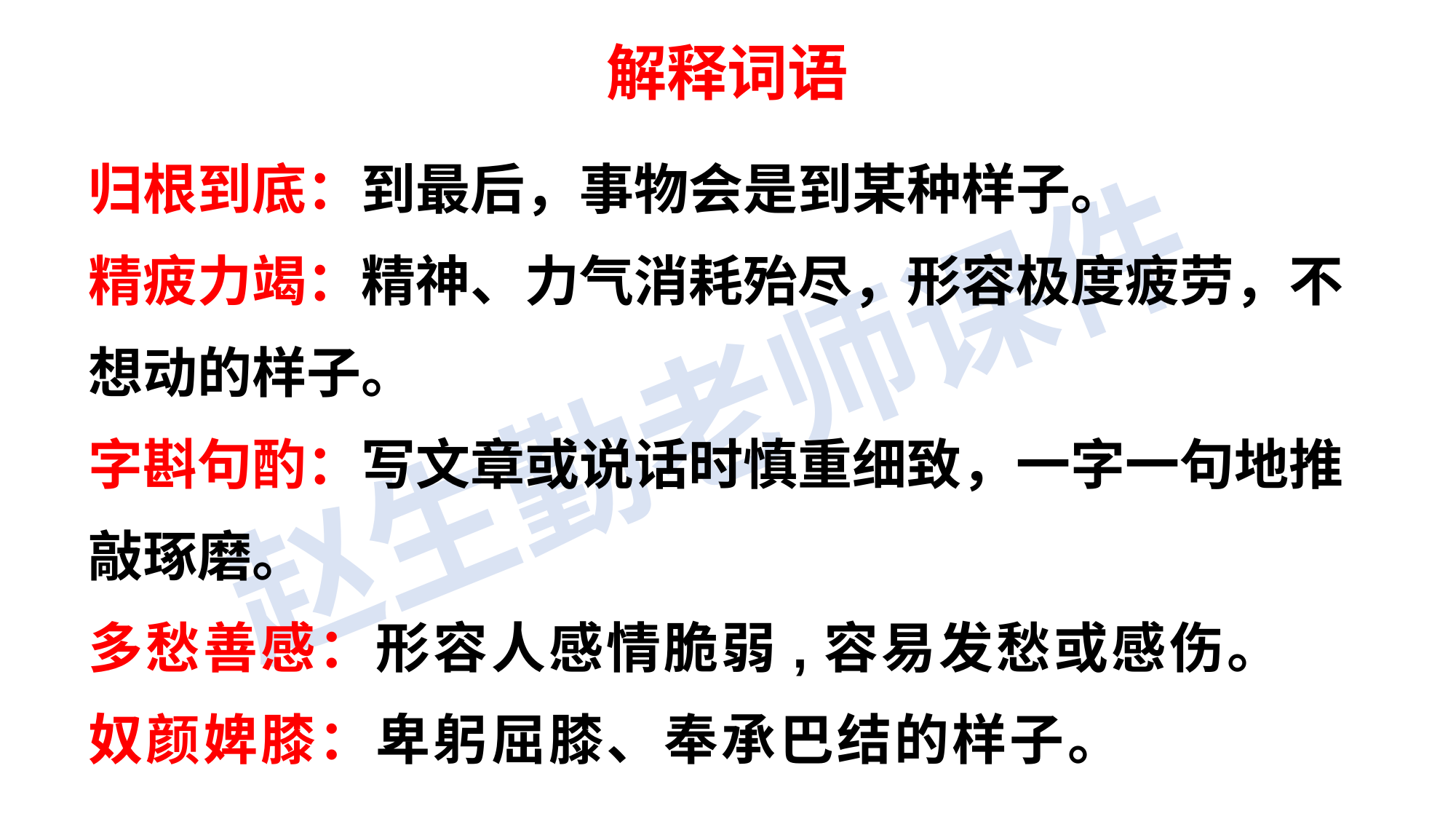

解释词语
归根到底：到最后，事物会是到某种样子。
精疲力竭：精神、力气消耗殆尽，形容极度疲劳，不想动的样子。
字斟句酌：写文章或说话时慎重细致，一字一句地推敲琢磨。
多愁善感：形容人感情脆弱,容易发愁或感伤。
奴颜婢膝：卑躬屈膝、奉承巴结的样子。